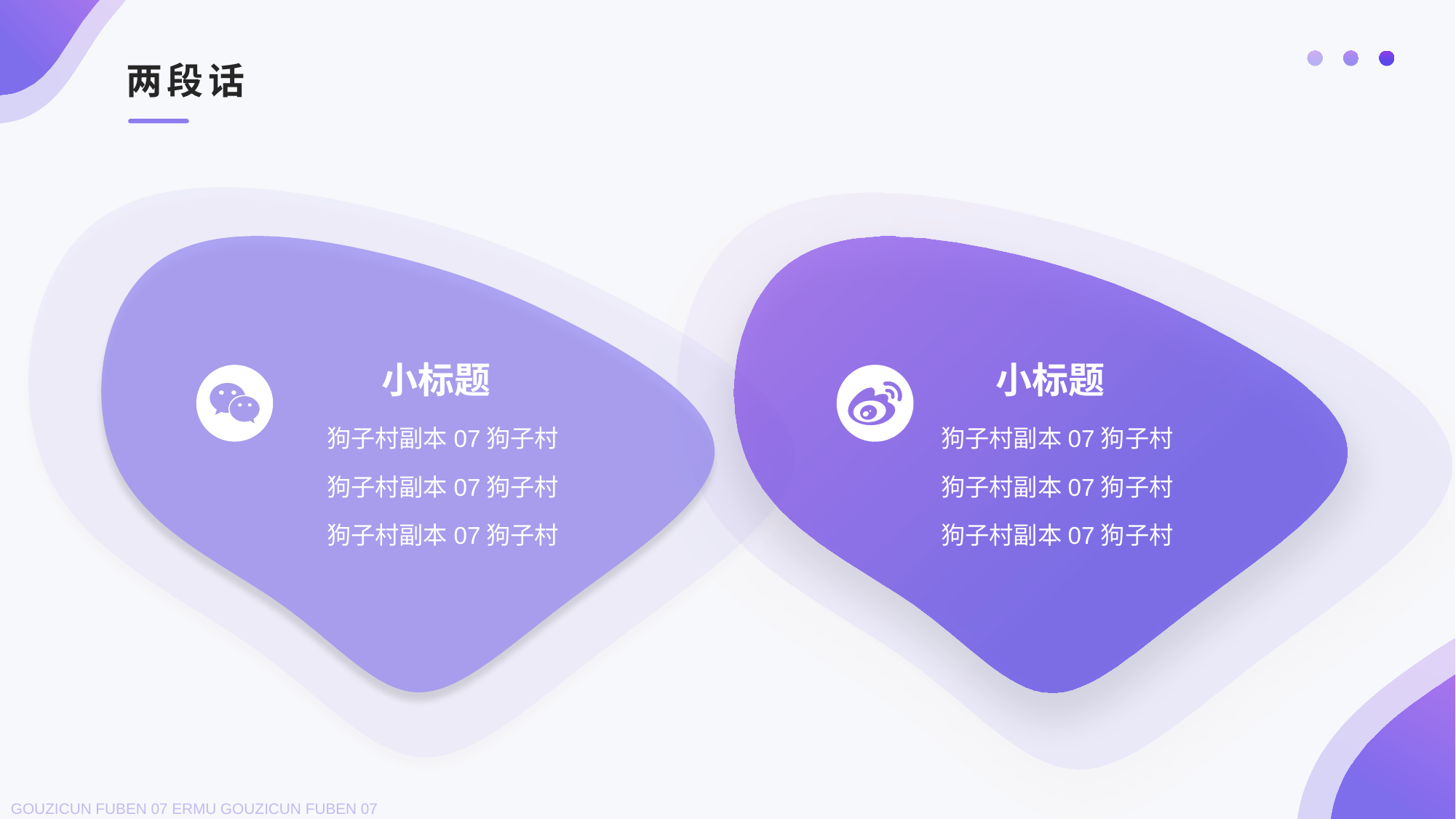

两段话

小标题
小标题

狗子村副本07狗子村
狗子村副本07狗子村
狗子村副本07狗子村

狗子村副本07狗子村
狗子村副本07狗子村
狗子村副本07狗子村

GOUZICUN FUBEN 07 ERMU GOUZICUN FUBEN 07